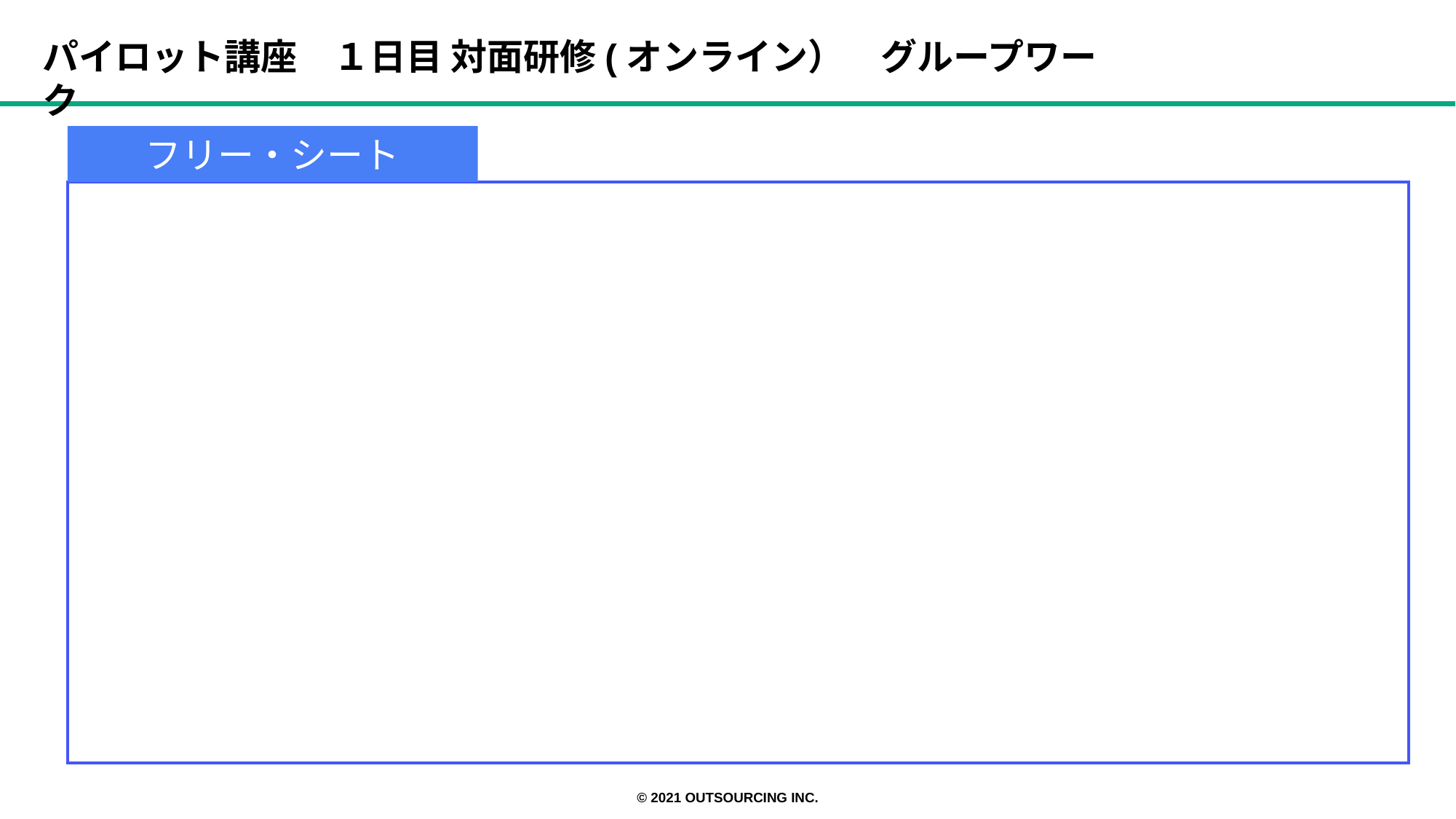

パイロット講座　１日目 対面研修(オンライン）　グループワーク
フリー・シート

© 2021 OUTSOURCING Inc.